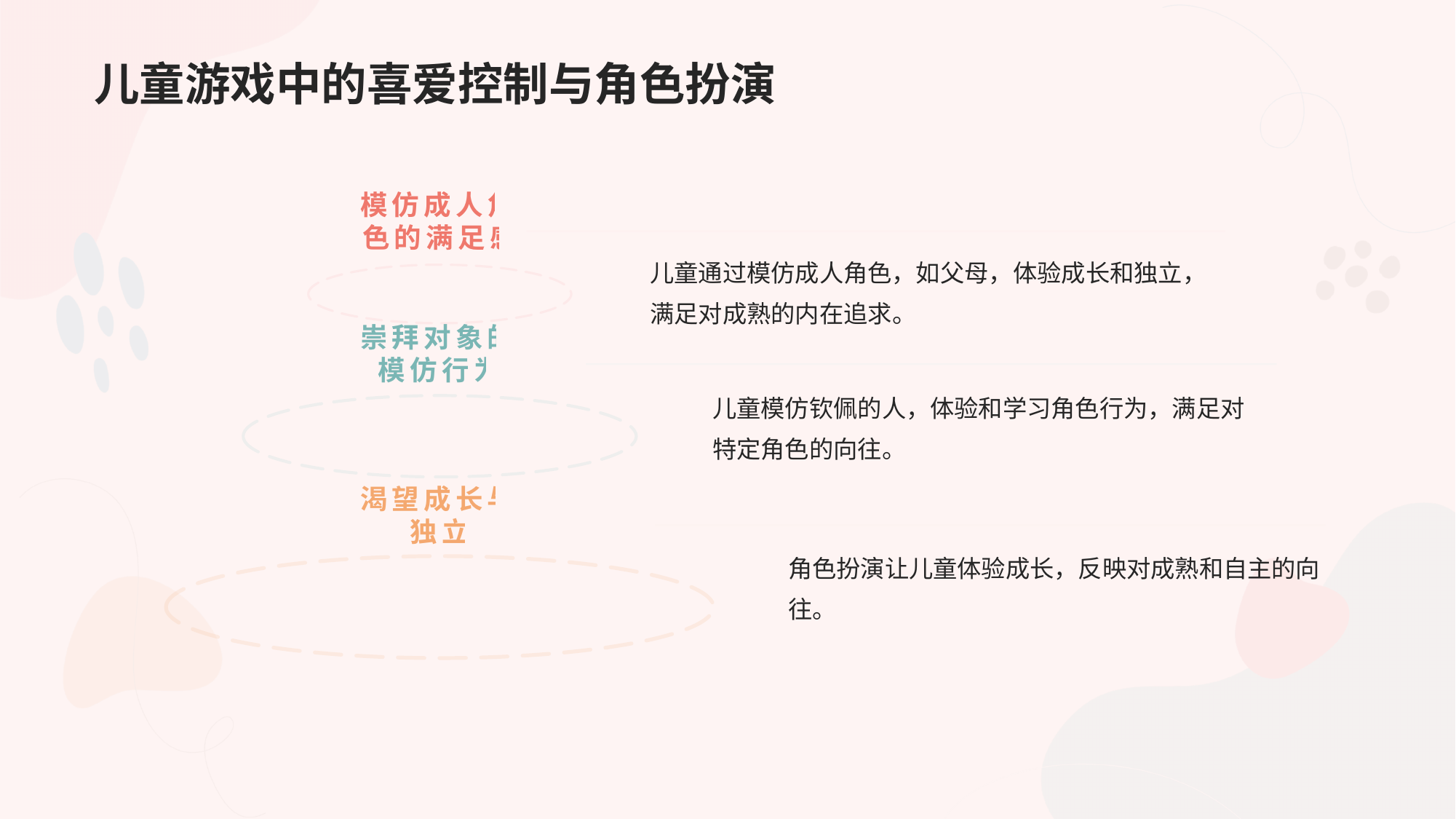

# 儿童游戏中的喜爱控制与角色扮演
模仿成人角色的满足感

儿童通过模仿成人角色，如父母，体验成长和独立，满足对成熟的内在追求。

崇拜对象的模仿行为
儿童模仿钦佩的人，体验和学习角色行为，满足对特定角色的向往。

渴望成长与独立
角色扮演让儿童体验成长，反映对成熟和自主的向往。